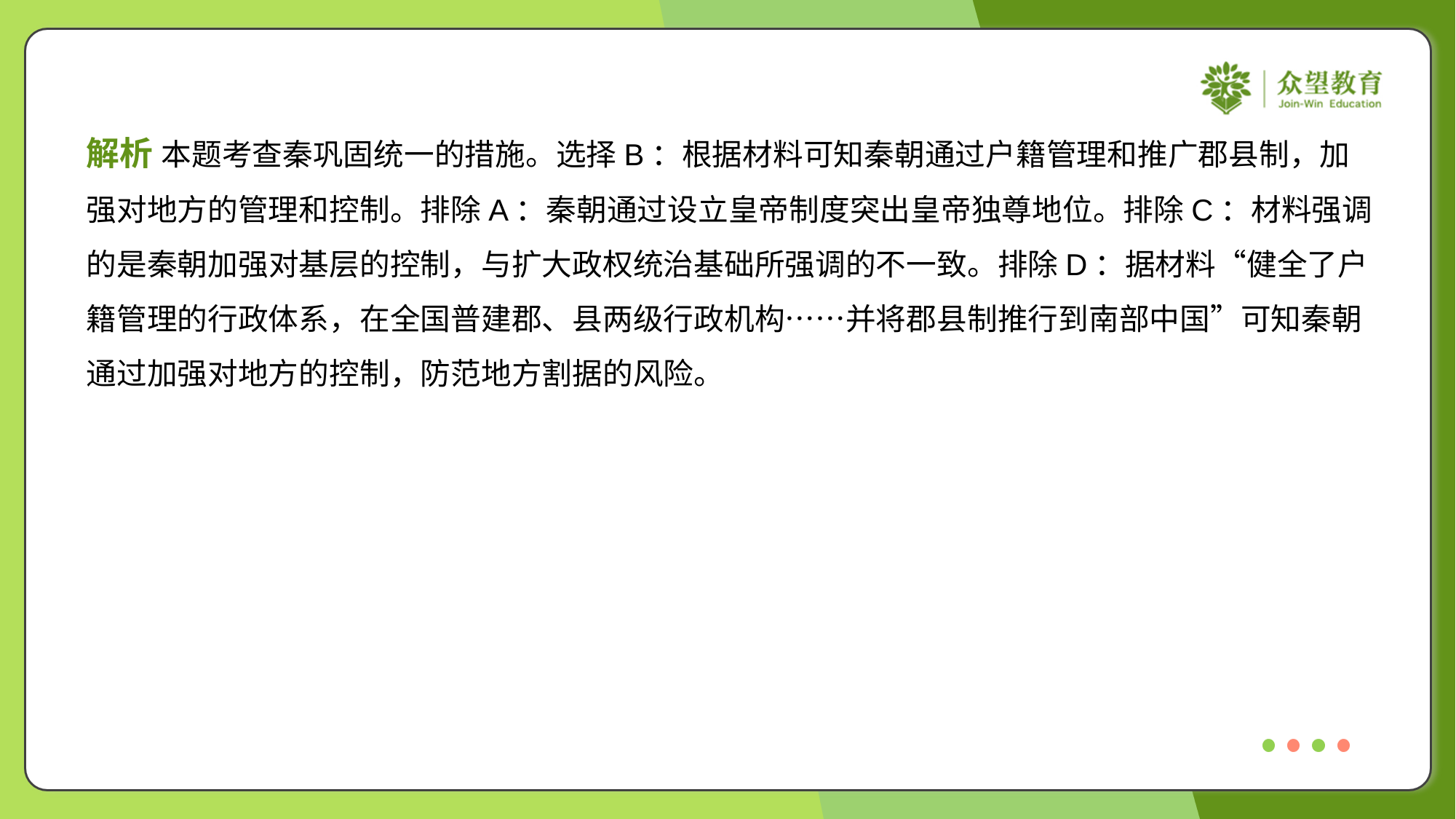

解析 本题考查秦巩固统一的措施。选择B：根据材料可知秦朝通过户籍管理和推广郡县制，加
强对地方的管理和控制。排除A：秦朝通过设立皇帝制度突出皇帝独尊地位。排除C：材料强调
的是秦朝加强对基层的控制，与扩大政权统治基础所强调的不一致。排除D：据材料“健全了户
籍管理的行政体系，在全国普建郡、县两级行政机构……并将郡县制推行到南部中国”可知秦朝
通过加强对地方的控制，防范地方割据的风险。